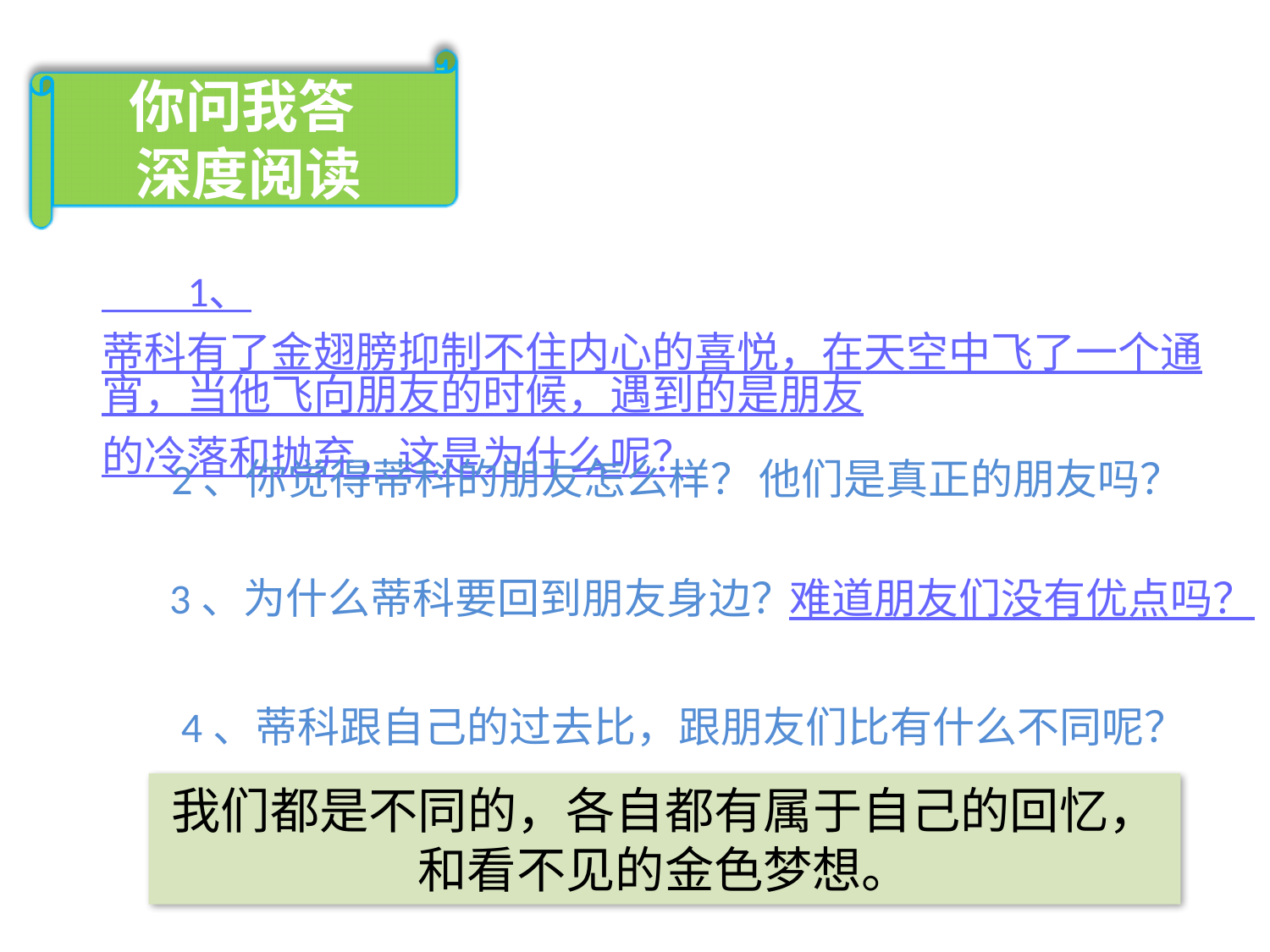

你问我答
深度阅读
         1、蒂科有了金翅膀抑制不住内心的喜悦，在天空中飞了一个通宵，当他飞向朋友的时候，遇到的是朋友的冷落和抛弃，这是为什么呢？
2、你觉得蒂科的朋友怎么样？
他们是真正的朋友吗？
3、为什么蒂科要回到朋友身边？
难道朋友们没有优点吗？
4、蒂科跟自己的过去比，跟朋友们比有什么不同呢？
我们都是不同的，各自都有属于自己的回忆，和看不见的金色梦想。